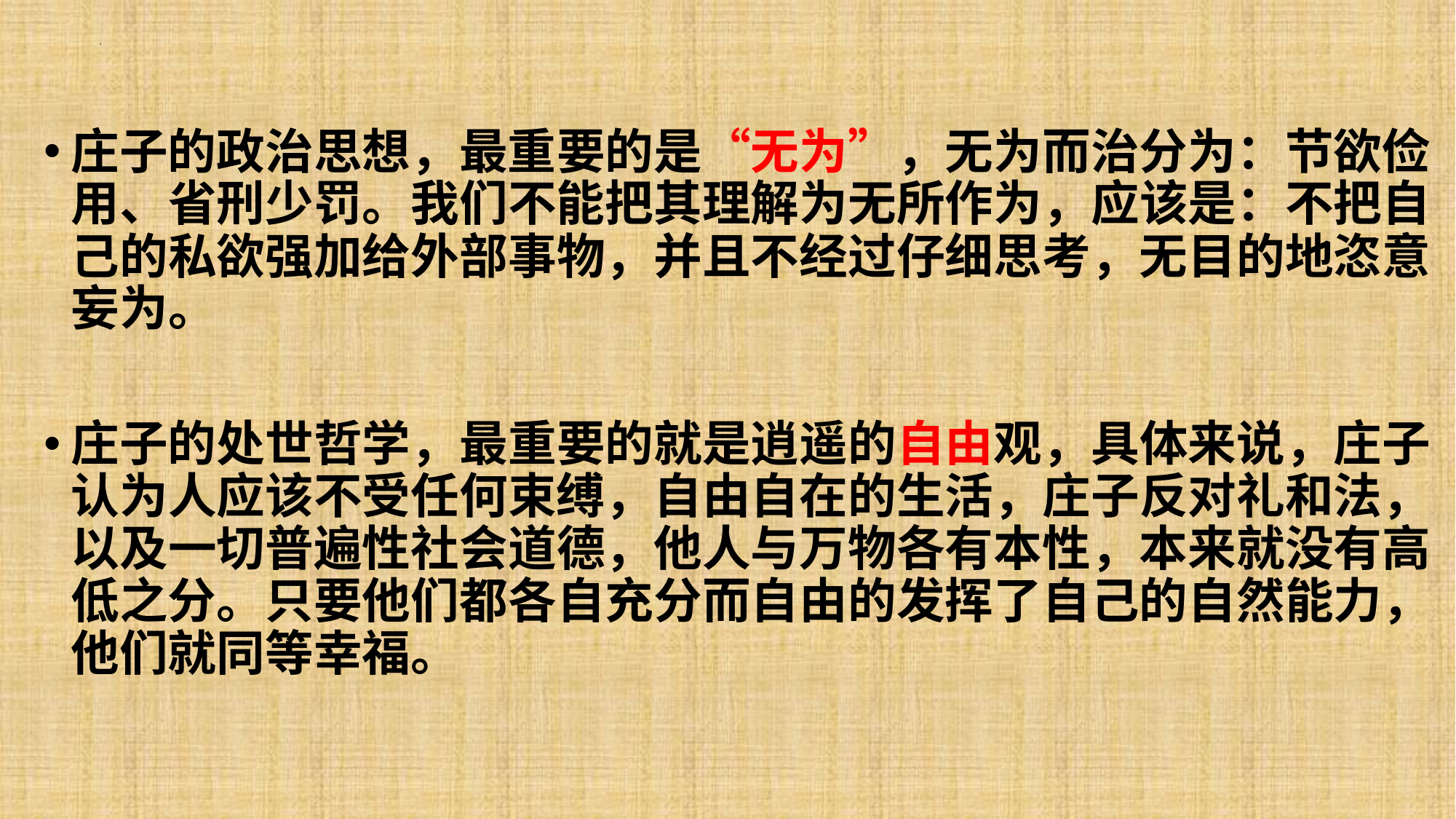

庄子的政治思想，最重要的是“无为”，无为而治分为：节欲俭用、省刑少罚。我们不能把其理解为无所作为，应该是：不把自己的私欲强加给外部事物，并且不经过仔细思考，无目的地恣意妄为。

庄子的处世哲学，最重要的就是逍遥的自由观，具体来说，庄子认为人应该不受任何束缚，自由自在的生活，庄子反对礼和法，以及一切普遍性社会道德，他人与万物各有本性，本来就没有高低之分。只要他们都各自充分而自由的发挥了自己的自然能力，他们就同等幸福。